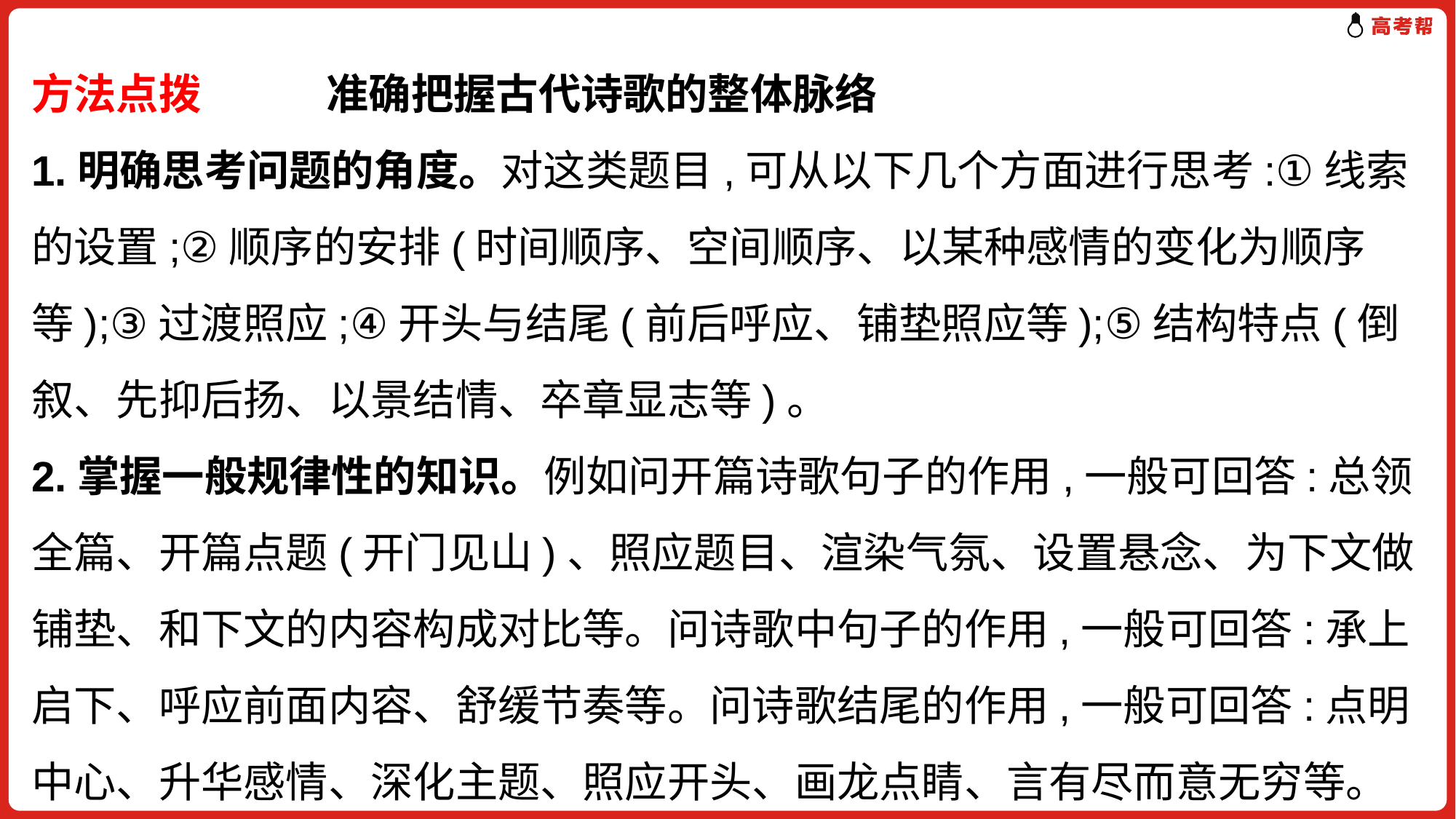

方法点拨             准确把握古代诗歌的整体脉络
1.明确思考问题的角度。对这类题目,可从以下几个方面进行思考:①线索的设置;②顺序的安排(时间顺序、空间顺序、以某种感情的变化为顺序等);③过渡照应;④开头与结尾(前后呼应、铺垫照应等);⑤结构特点(倒叙、先抑后扬、以景结情、卒章显志等)。
2.掌握一般规律性的知识。例如问开篇诗歌句子的作用,一般可回答:总领全篇、开篇点题(开门见山)、照应题目、渲染气氛、设置悬念、为下文做铺垫、和下文的内容构成对比等。问诗歌中句子的作用,一般可回答:承上启下、呼应前面内容、舒缓节奏等。问诗歌结尾的作用,一般可回答:点明中心、升华感情、深化主题、照应开头、画龙点睛、言有尽而意无穷等。